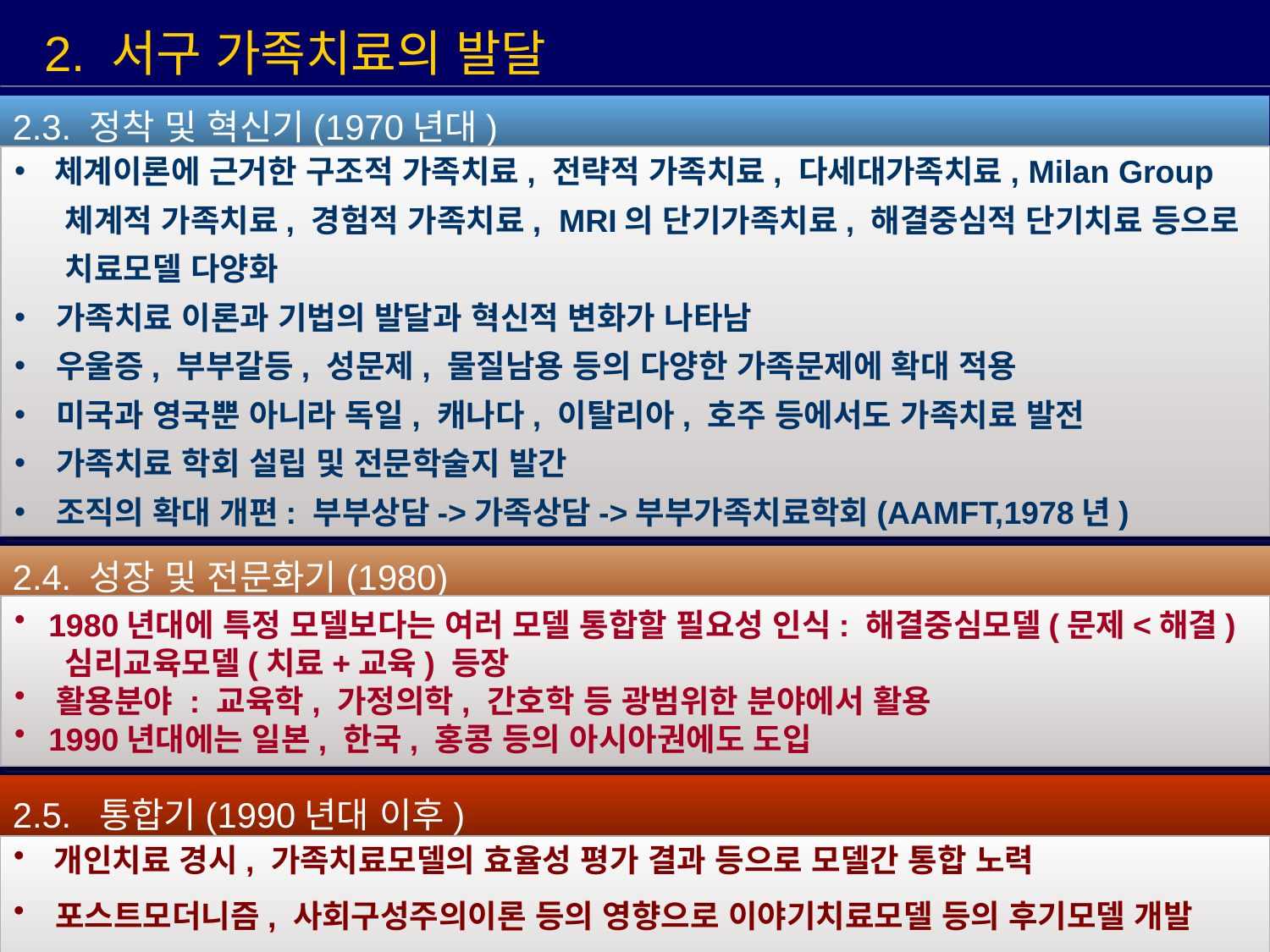

2. 서구 가족치료의 발달

2.3. 정착 및 혁신기(1970년대)
 체계이론에 근거한 구조적 가족치료, 전략적 가족치료, 다세대가족치료, Milan Group
  체계적 가족치료, 경험적 가족치료,  MRI의 단기가족치료, 해결중심적 단기치료 등으로
  치료모델 다양화
 가족치료 이론과 기법의 발달과 혁신적 변화가 나타남
 우울증, 부부갈등, 성문제, 물질남용 등의 다양한 가족문제에 확대 적용
 미국과 영국뿐 아니라 독일, 캐나다, 이탈리아, 호주 등에서도 가족치료 발전
 가족치료 학회 설립 및 전문학술지 발간
 조직의 확대 개편: 부부상담->가족상담->부부가족치료학회(AAMFT,1978년)
2.4. 성장 및 전문화기(1980)
 1980년대에 특정 모델보다는 여러 모델 통합할 필요성 인식: 해결중심모델(문제<해결)
  심리교육모델(치료+교육) 등장
 활용분야 : 교육학, 가정의학, 간호학 등 광범위한 분야에서 활용
 1990년대에는 일본, 한국, 홍콩 등의 아시아권에도 도입
2.5.  통합기(1990년대 이후)
 개인치료 경시, 가족치료모델의 효율성 평가 결과 등으로 모델간 통합 노력
 포스트모더니즘, 사회구성주의이론 등의 영향으로 이야기치료모델 등의 후기모델 개발
 전기모델과 후기모델이 공존 발전하는 방향으로 발전: PPCT(person-process-
  context-time) 모델, 통합적 문제해결 모델 등의 등장